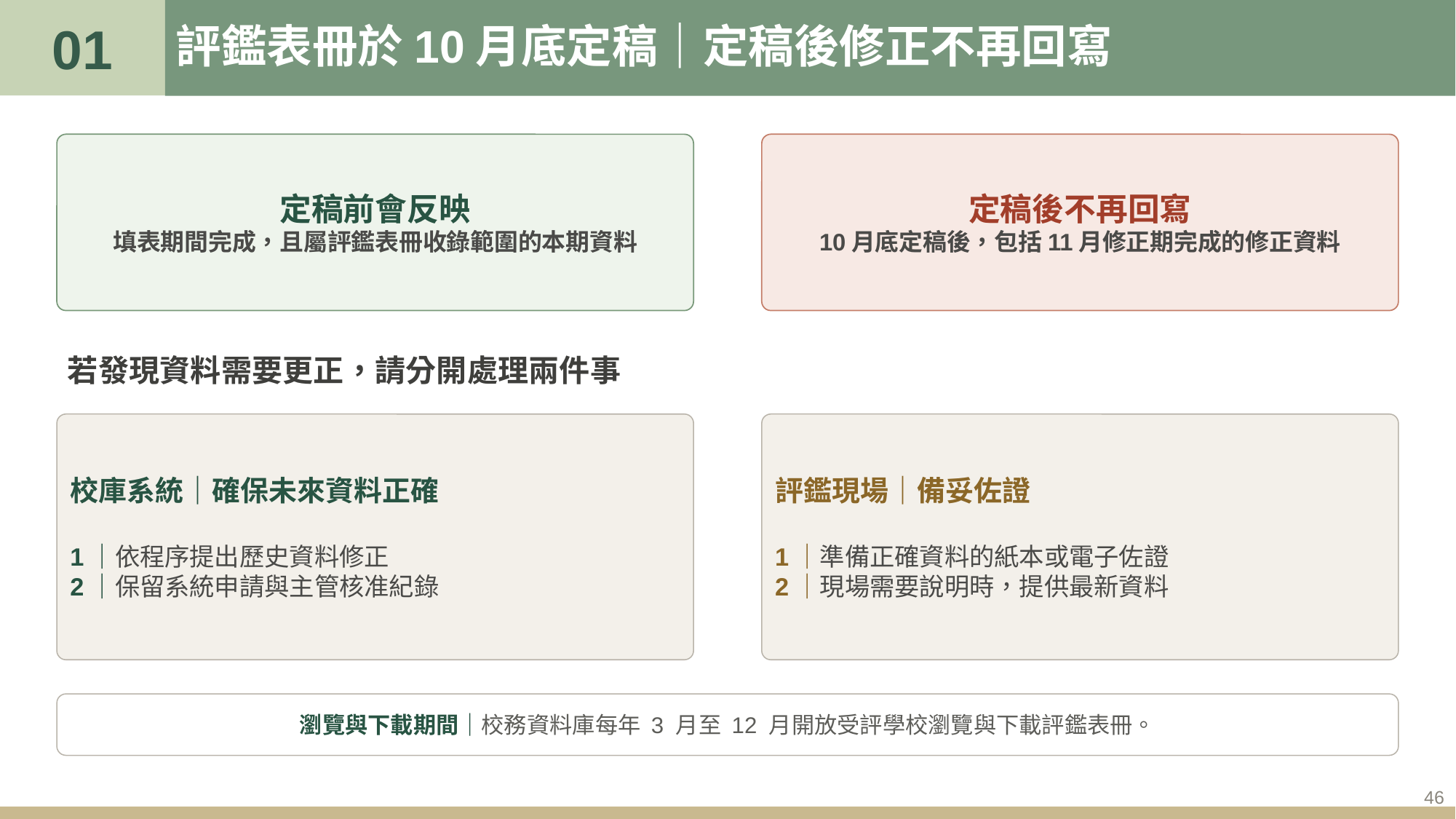

01
# 評鑑表冊於10月底定稿｜定稿後修正不再回寫
定稿前會反映
填表期間完成，且屬評鑑表冊收錄範圍的本期資料
定稿後不再回寫
10月底定稿後，包括11月修正期完成的修正資料
若發現資料需要更正，請分開處理兩件事
校庫系統｜確保未來資料正確

1｜依程序提出歷史資料修正
2｜保留系統申請與主管核准紀錄
評鑑現場｜備妥佐證

1｜準備正確資料的紙本或電子佐證
2｜現場需要說明時，提供最新資料
瀏覽與下載期間｜校務資料庫每年 3 月至 12 月開放受評學校瀏覽與下載評鑑表冊。
46